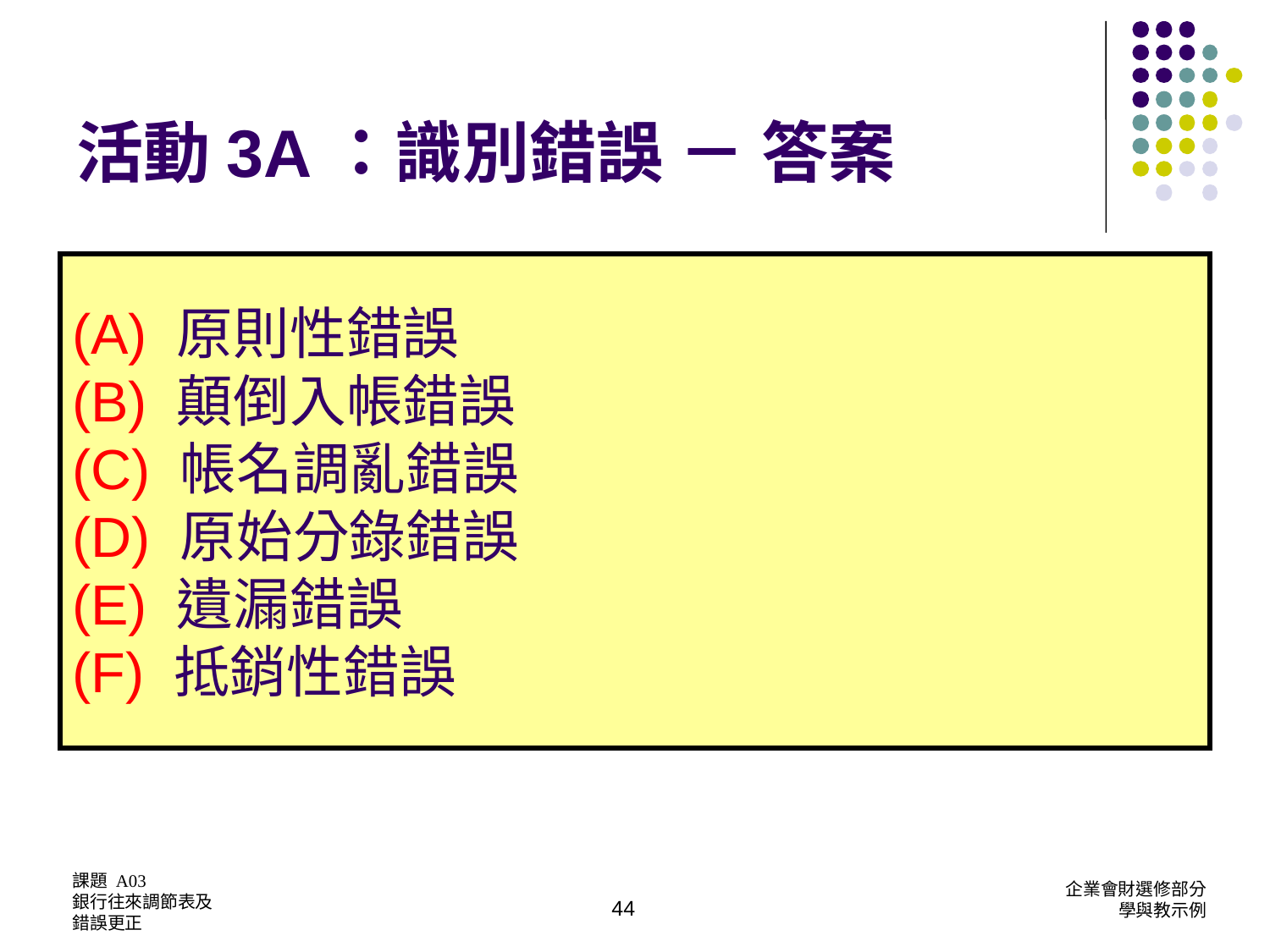

活動3A：識別錯誤 － 答案

(A) 原則性錯誤
(B) 顛倒入帳錯誤
(C) 帳名調亂錯誤
(D) 原始分錄錯誤
(E) 遺漏錯誤
(F) 抵銷性錯誤

44